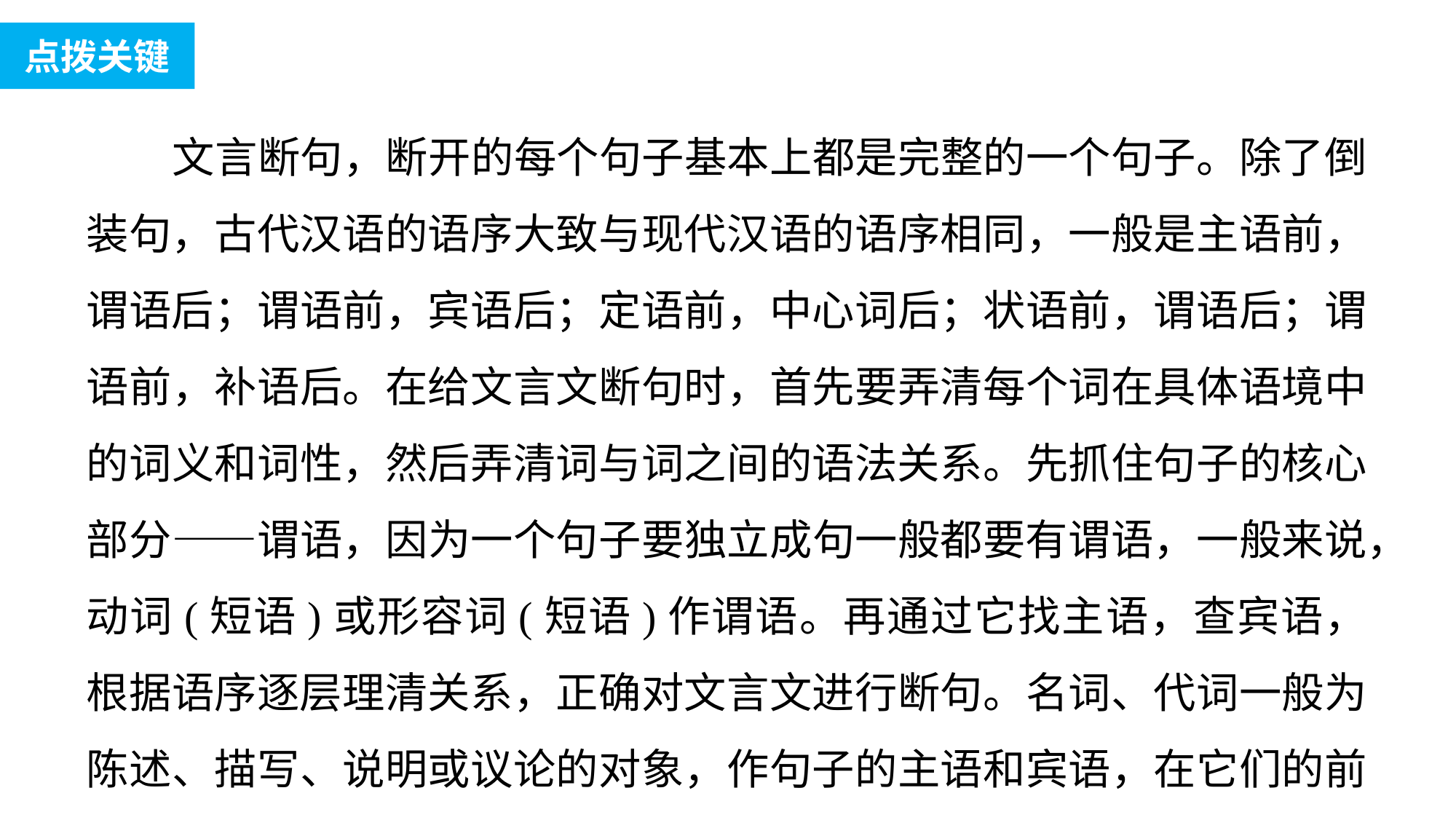

点拨关键
文言断句，断开的每个句子基本上都是完整的一个句子。除了倒装句，古代汉语的语序大致与现代汉语的语序相同，一般是主语前，谓语后；谓语前，宾语后；定语前，中心词后；状语前，谓语后；谓语前，补语后。在给文言文断句时，首先要弄清每个词在具体语境中的词义和词性，然后弄清词与词之间的语法关系。先抓住句子的核心部分——谓语，因为一个句子要独立成句一般都要有谓语，一般来说，动词(短语)或形容词(短语)作谓语。再通过它找主语，查宾语，根据语序逐层理清关系，正确对文言文进行断句。名词、代词一般为陈述、描写、说明或议论的对象，作句子的主语和宾语，在它们的前或后往